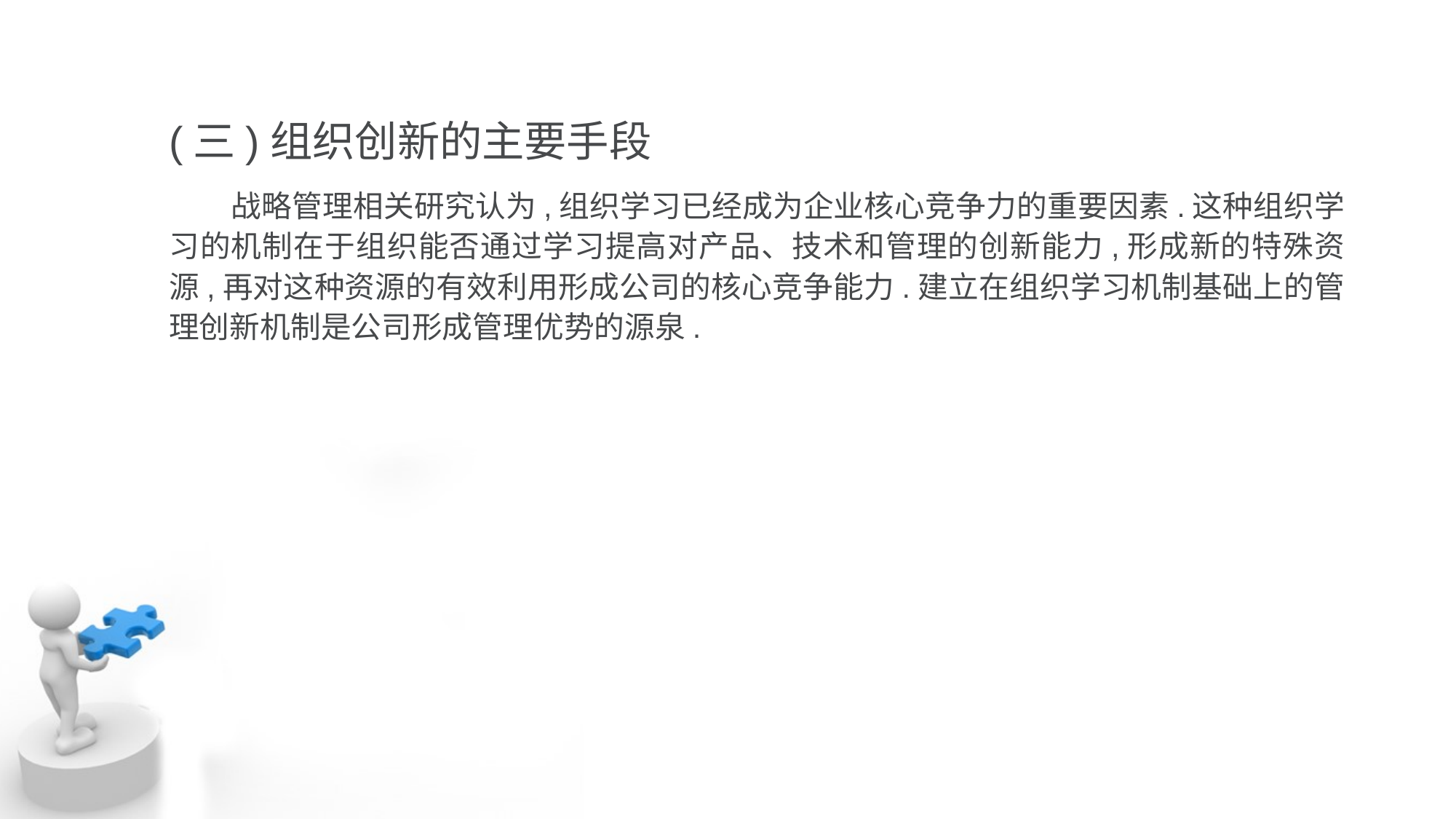

(三)组织创新的主要手段
        战略管理相关研究认为,组织学习已经成为企业核心竞争力的重要因素.这种组织学习的机制在于组织能否通过学习提高对产品、技术和管理的创新能力,形成新的特殊资源,再对这种资源的有效利用形成公司的核心竞争能力.建立在组织学习机制基础上的管理创新机制是公司形成管理优势的源泉.